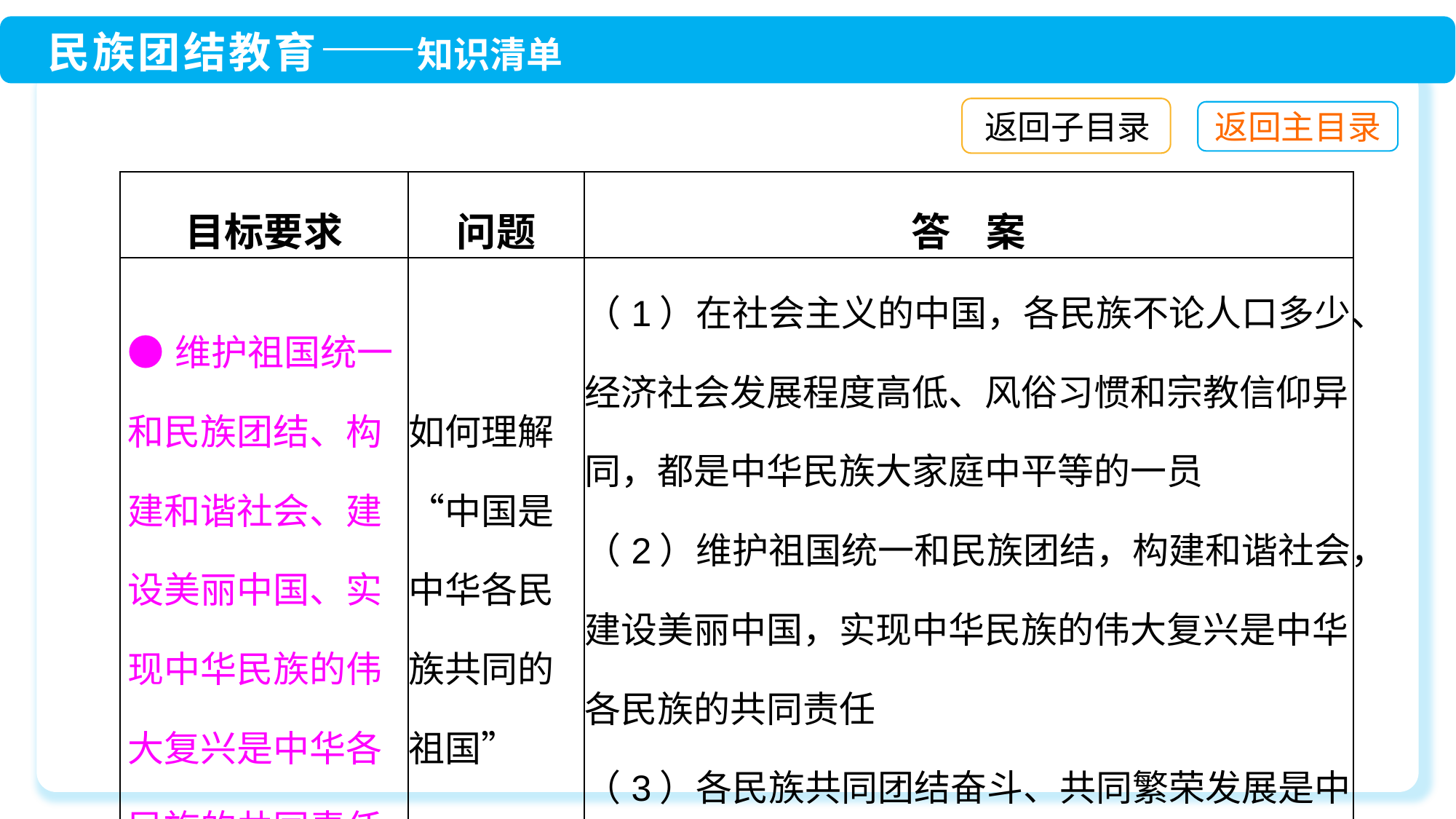

返回子目录
| 目标要求 | 问题 | 答 案 |
| --- | --- | --- |
| ●维护祖国统一和民族团结、构建和谐社会、建设美丽中国、实现中华民族的伟大复兴是中华各民族的共同责任 | 如何理解“中国是中华各民族共同的祖国” | （1）在社会主义的中国，各民族不论人口多少、经济社会发展程度高低、风俗习惯和宗教信仰异同，都是中华民族大家庭中平等的一员 （2）维护祖国统一和民族团结，构建和谐社会，建设美丽中国，实现中华民族的伟大复兴是中华各民族的共同责任 （3）各民族共同团结奋斗、共同繁荣发展是中华各民族共同的目标 |